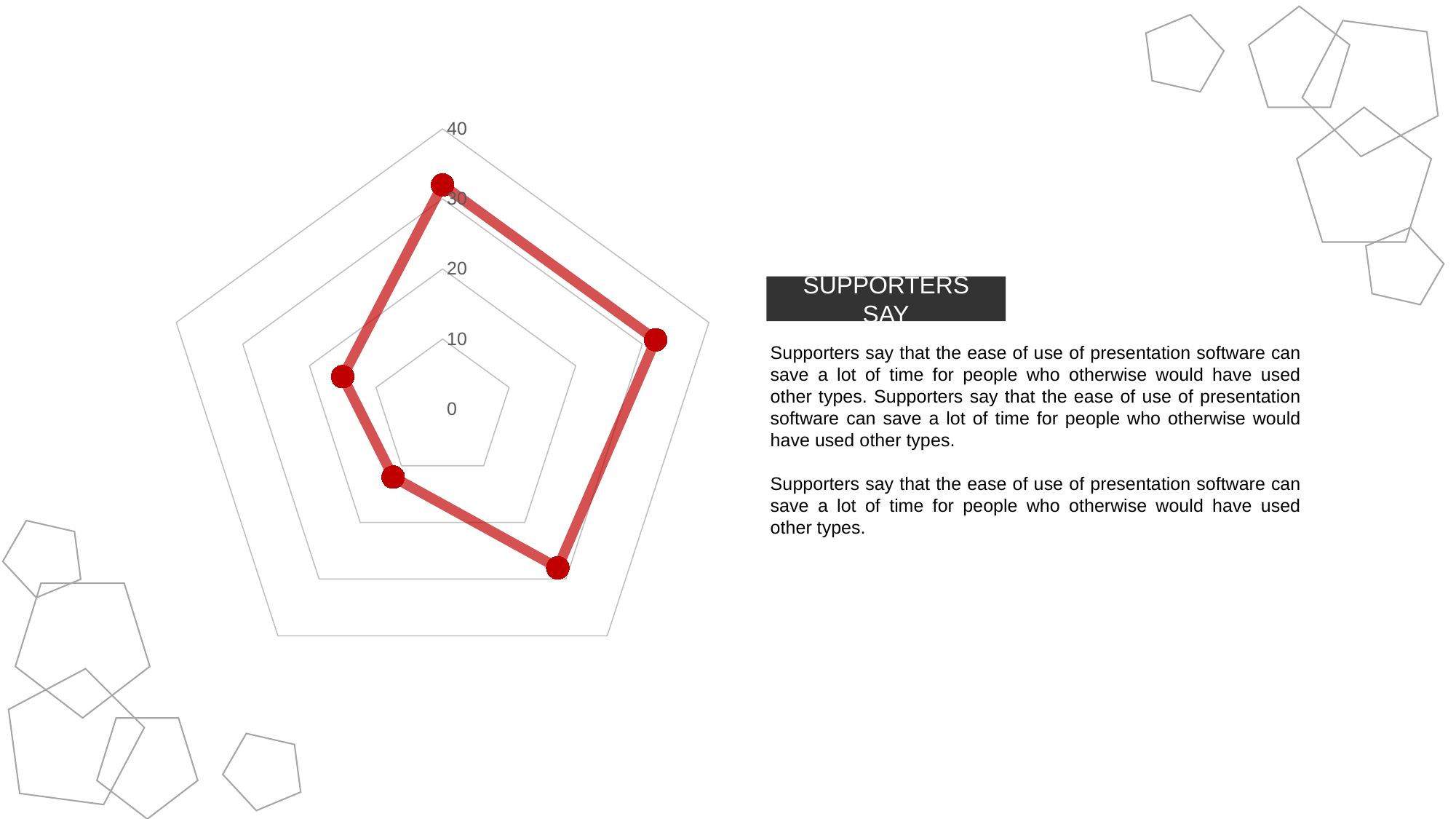

### Chart

| Category | 系列 1 |
|---|---|
| 37261 | 32.0 |
| 37262 | 32.0 |
| 37263 | 28.0 |
| 37264 | 12.0 |
| 37265 | 15.0 |

SUPPORTERS SAY
Supporters say that the ease of use of presentation software can save a lot of time for people who otherwise would have used other types. Supporters say that the ease of use of presentation software can save a lot of time for people who otherwise would have used other types.

Supporters say that the ease of use of presentation software can save a lot of time for people who otherwise would have used other types.